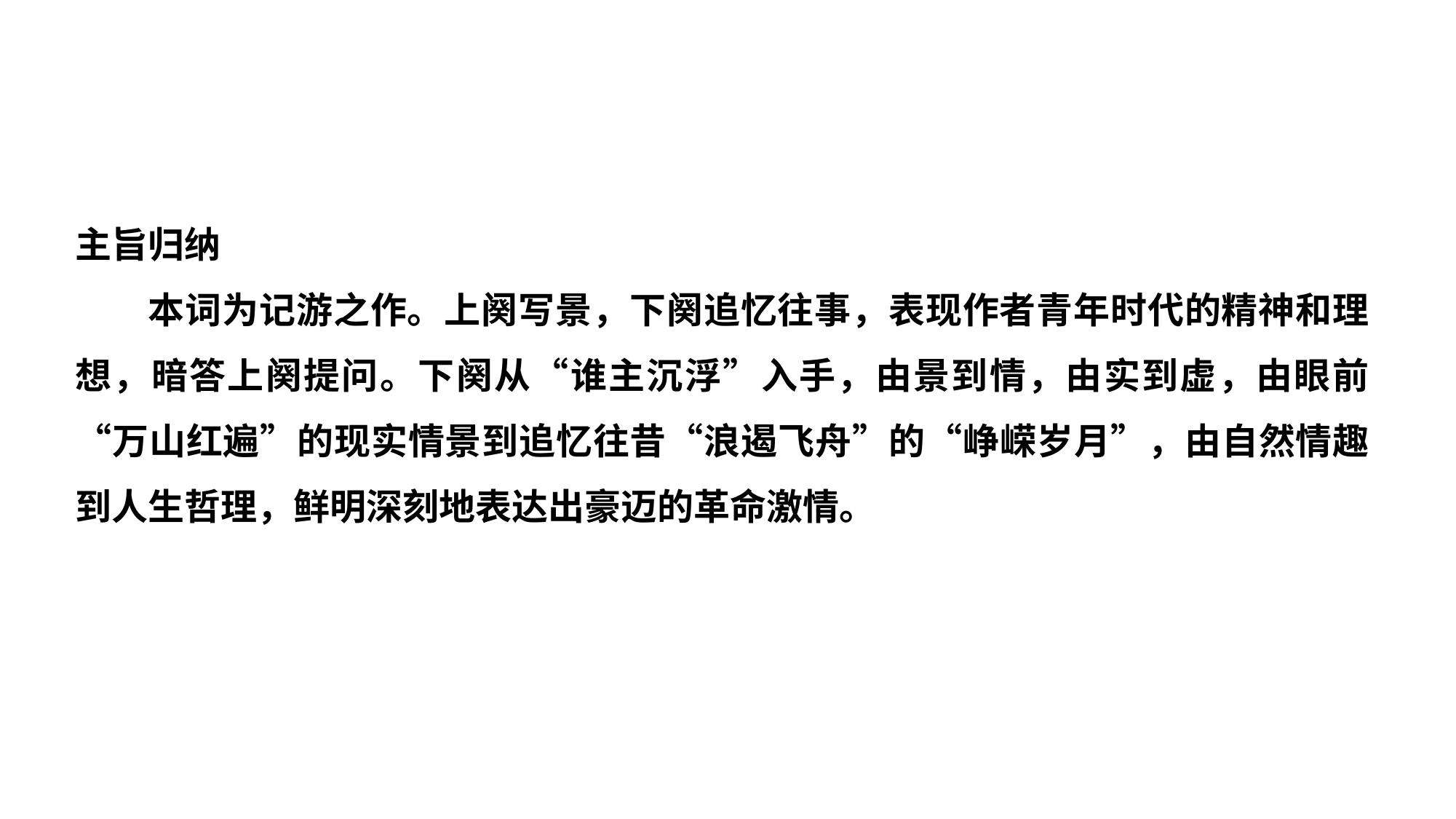

主旨归纳
本词为记游之作。上阕写景，下阕追忆往事，表现作者青年时代的精神和理想，暗答上阕提问。下阕从“谁主沉浮”入手，由景到情，由实到虚，由眼前“万山红遍”的现实情景到追忆往昔“浪遏飞舟”的“峥嵘岁月”，由自然情趣到人生哲理，鲜明深刻地表达出豪迈的革命激情。